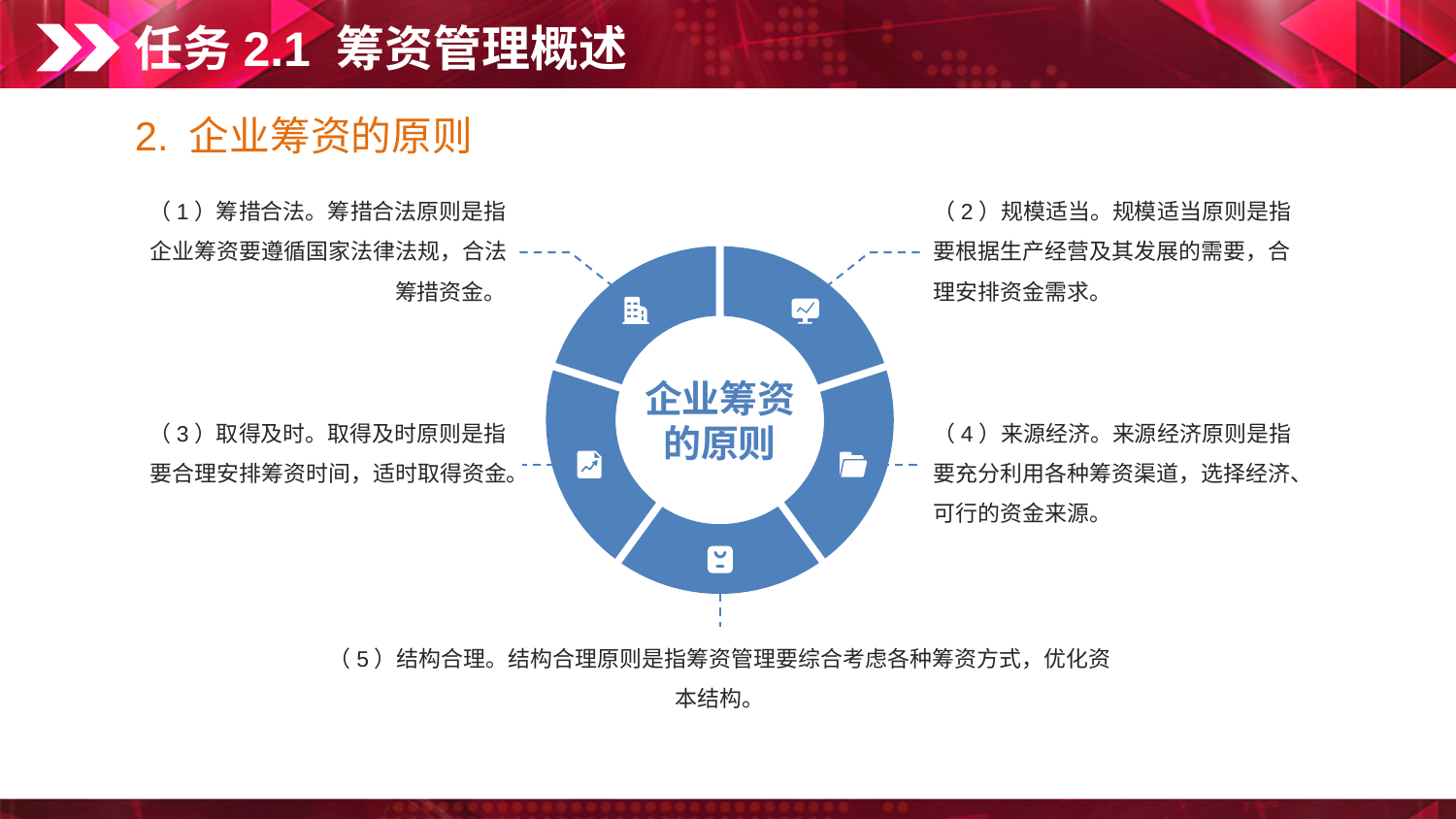

任务2.1 筹资管理概述

2. 企业筹资的原则
（1）筹措合法。筹措合法原则是指企业筹资要遵循国家法律法规，合法筹措资金。
（2）规模适当。规模适当原则是指要根据生产经营及其发展的需要，合理安排资金需求。

企业筹资的原则

（3）取得及时。取得及时原则是指要合理安排筹资时间，适时取得资金。
（4）来源经济。来源经济原则是指要充分利用各种筹资渠道，选择经济、可行的资金来源。

（5）结构合理。结构合理原则是指筹资管理要综合考虑各种筹资方式，优化资本结构。